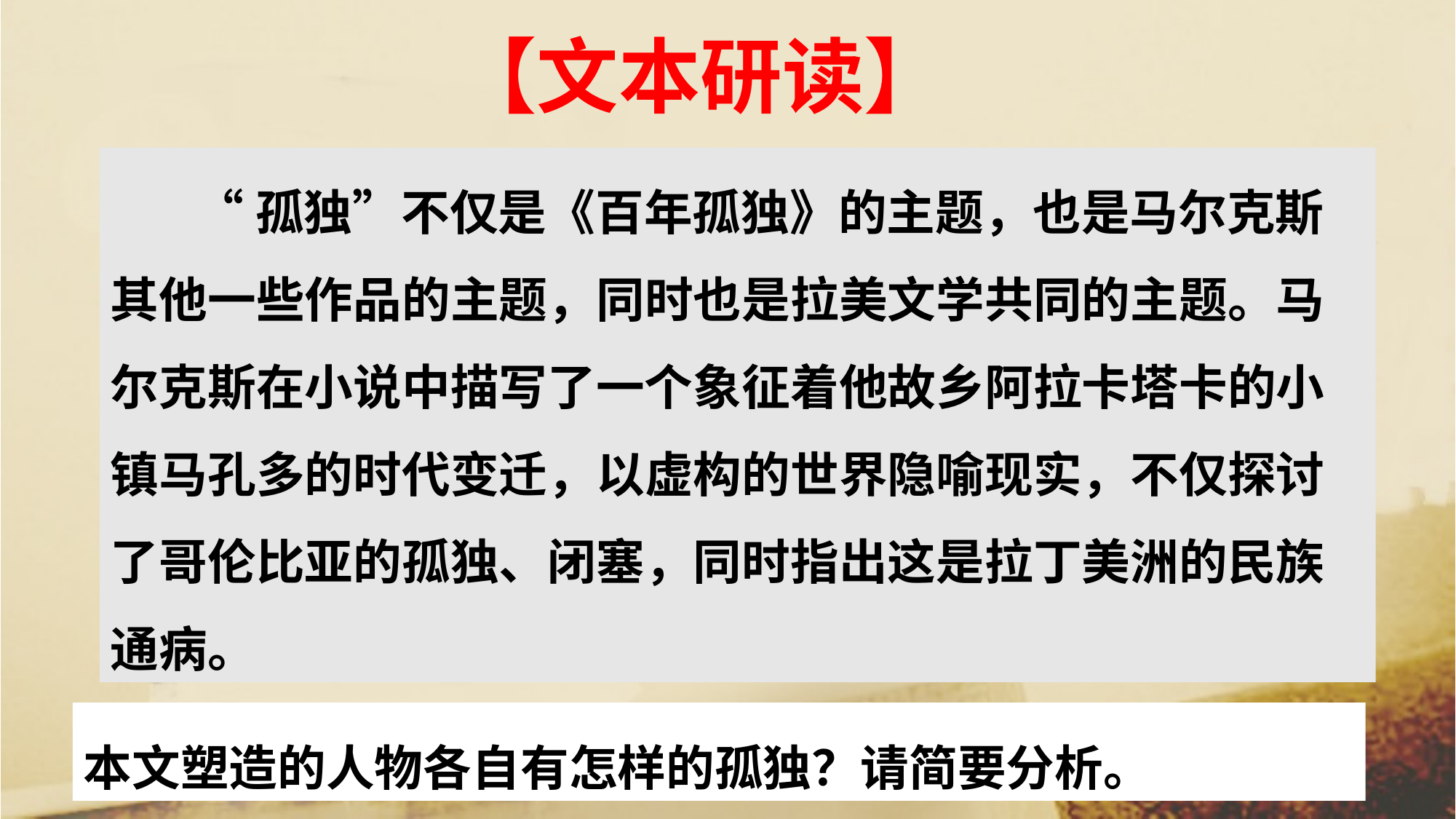

【文本研读】
“孤独”不仅是《百年孤独》的主题，也是马尔克斯其他一些作品的主题，同时也是拉美文学共同的主题。马尔克斯在小说中描写了一个象征着他故乡阿拉卡塔卡的小镇马孔多的时代变迁，以虚构的世界隐喻现实，不仅探讨了哥伦比亚的孤独、闭塞，同时指出这是拉丁美洲的民族通病。
本文塑造的人物各自有怎样的孤独？请简要分析。